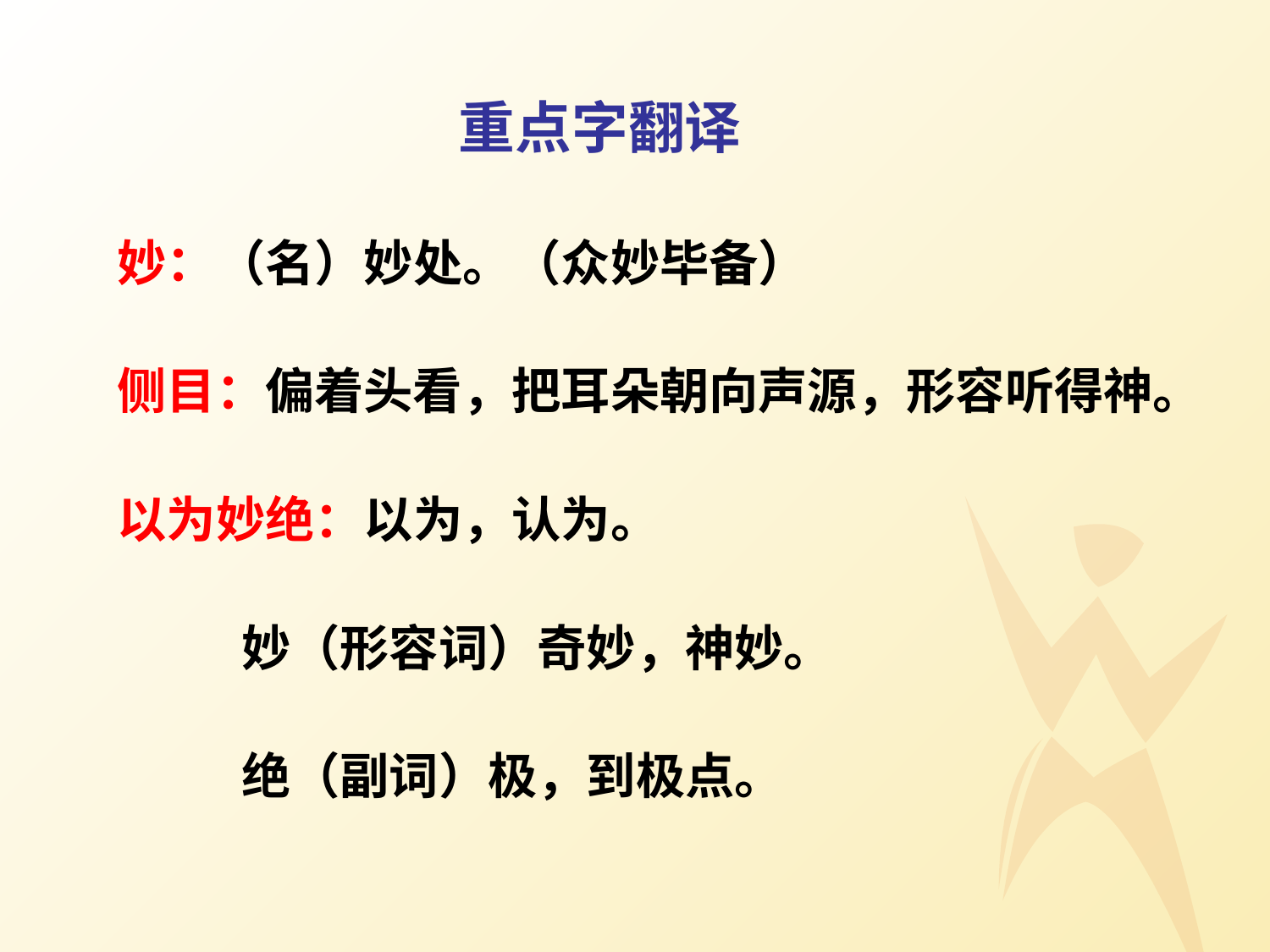

重点字翻译
妙：（名）妙处。（众妙毕备）
侧目：偏着头看，把耳朵朝向声源，形容听得神。
以为妙绝：以为，认为。
          妙（形容词）奇妙，神妙。
          绝（副词）极，到极点。